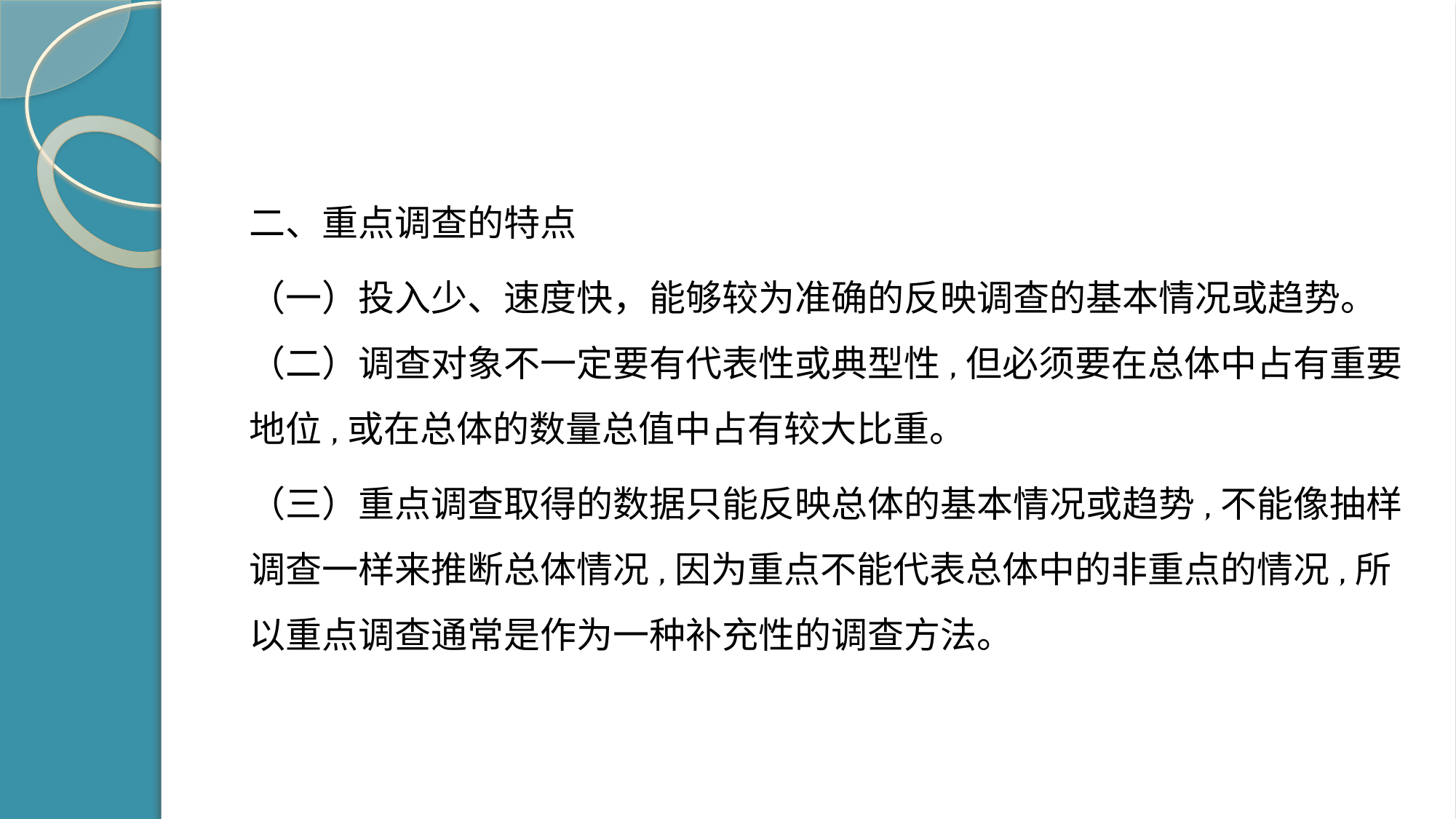

#
二、重点调查的特点
（一）投入少、速度快，能够较为准确的反映调查的基本情况或趋势。（二）调查对象不一定要有代表性或典型性,但必须要在总体中占有重要地位,或在总体的数量总值中占有较大比重。
（三）重点调查取得的数据只能反映总体的基本情况或趋势,不能像抽样调查一样来推断总体情况,因为重点不能代表总体中的非重点的情况,所以重点调查通常是作为一种补充性的调查方法。